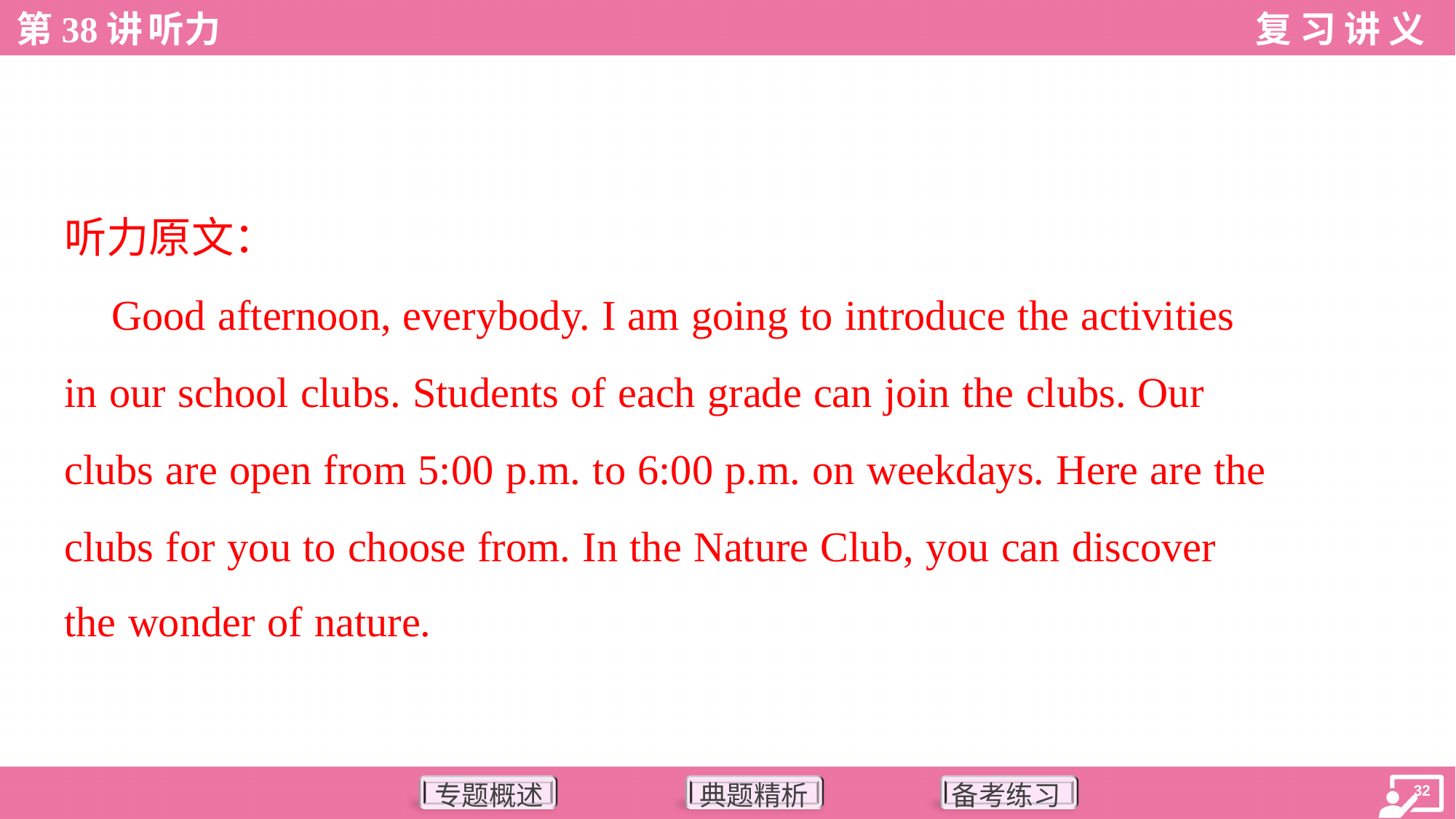

听力原文：
    Good afternoon, everybody. I am going to introduce the activities
in our school clubs. Students of each grade can join the clubs. Our
clubs are open from 5:00 p.m. to 6:00 p.m. on weekdays. Here are the
clubs for you to choose from. In the Nature Club, you can discover
the wonder of nature.